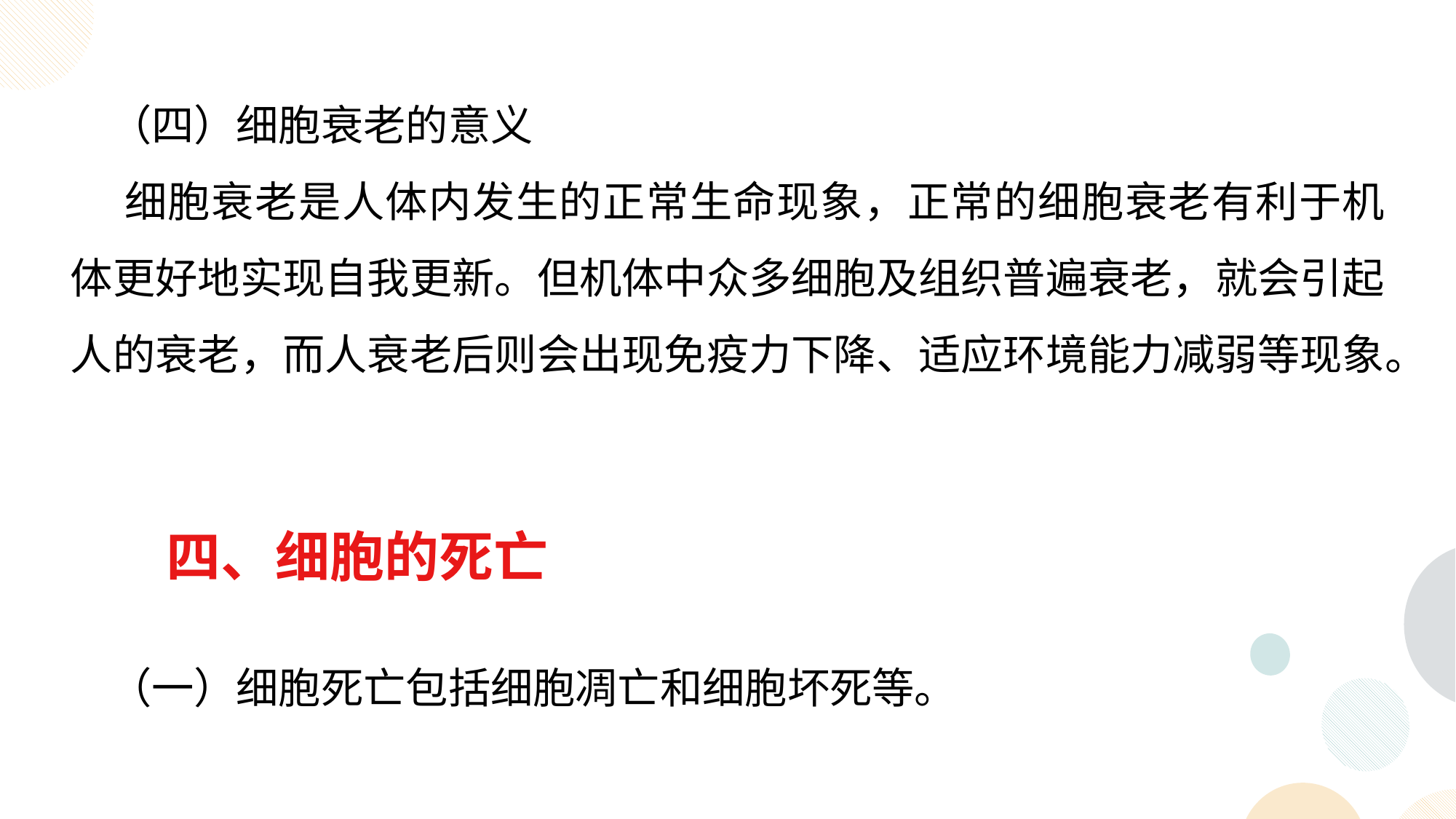

（四）细胞衰老的意义
    细胞衰老是人体内发生的正常生命现象，正常的细胞衰老有利于机体更好地实现自我更新。但机体中众多细胞及组织普遍衰老，就会引起人的衰老，而人衰老后则会出现免疫力下降、适应环境能力减弱等现象。
四、细胞的死亡

   （一）细胞死亡包括细胞凋亡和细胞坏死等。